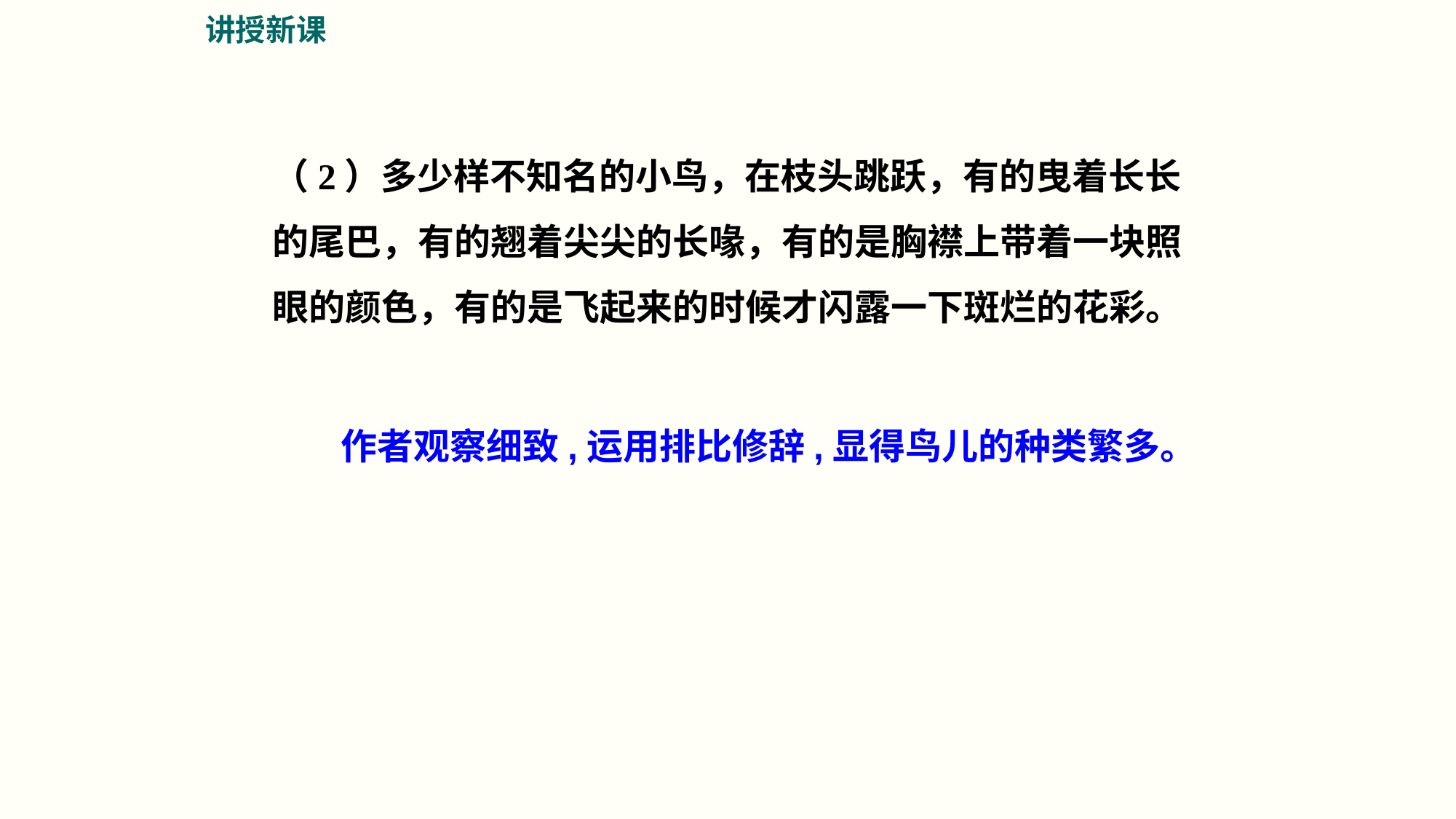

讲授新课
（2）多少样不知名的小鸟，在枝头跳跃，有的曳着长长的尾巴，有的翘着尖尖的长喙，有的是胸襟上带着一块照眼的颜色，有的是飞起来的时候才闪露一下斑烂的花彩。
 作者观察细致,运用排比修辞,显得鸟儿的种类繁多。